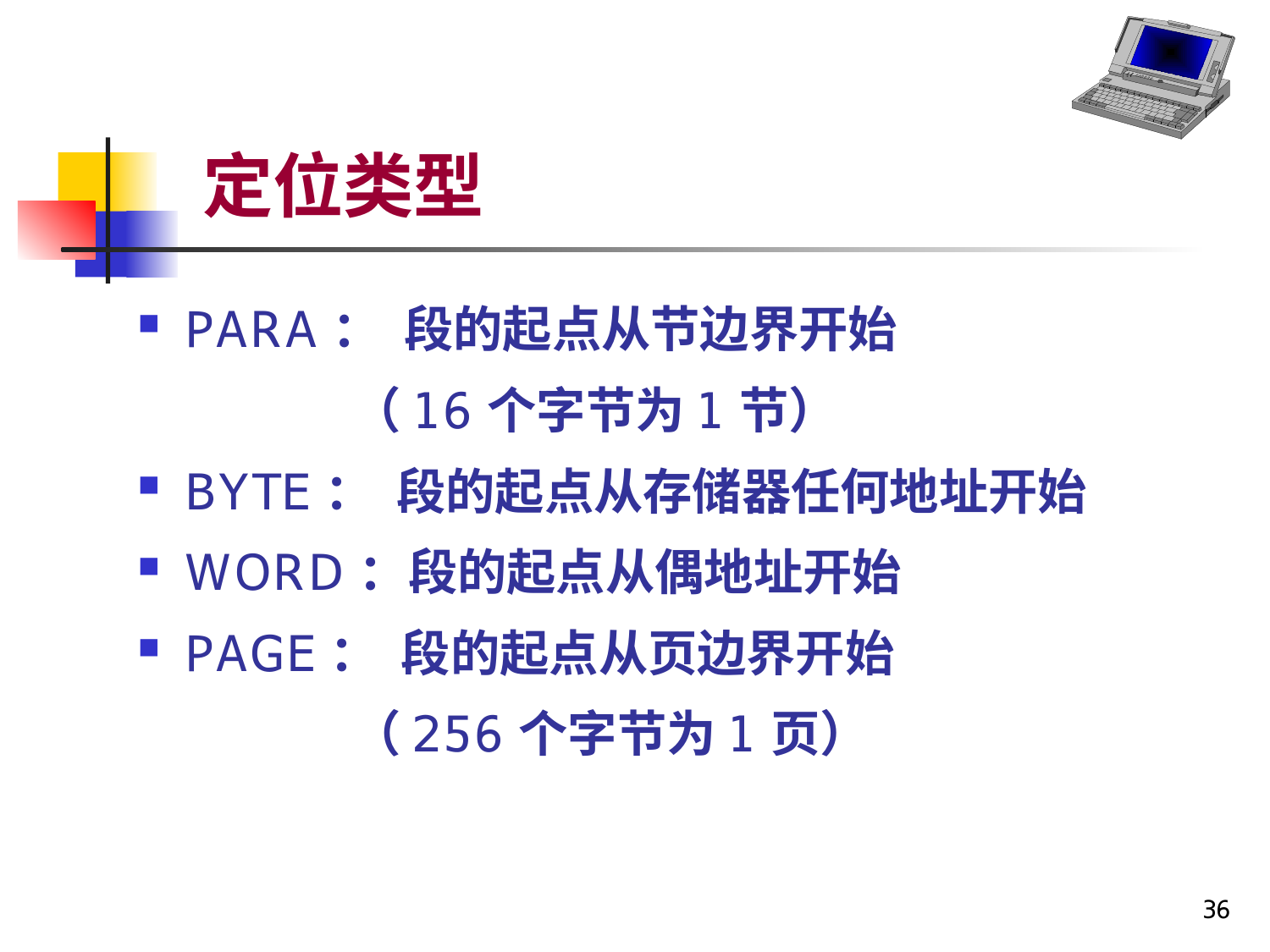

# 定位类型
PARA：  段的起点从节边界开始
                  （16个字节为1节）
BYTE：  段的起点从存储器任何地址开始
WORD：段的起点从偶地址开始
PAGE：  段的起点从页边界开始
                  （256个字节为1页）
36